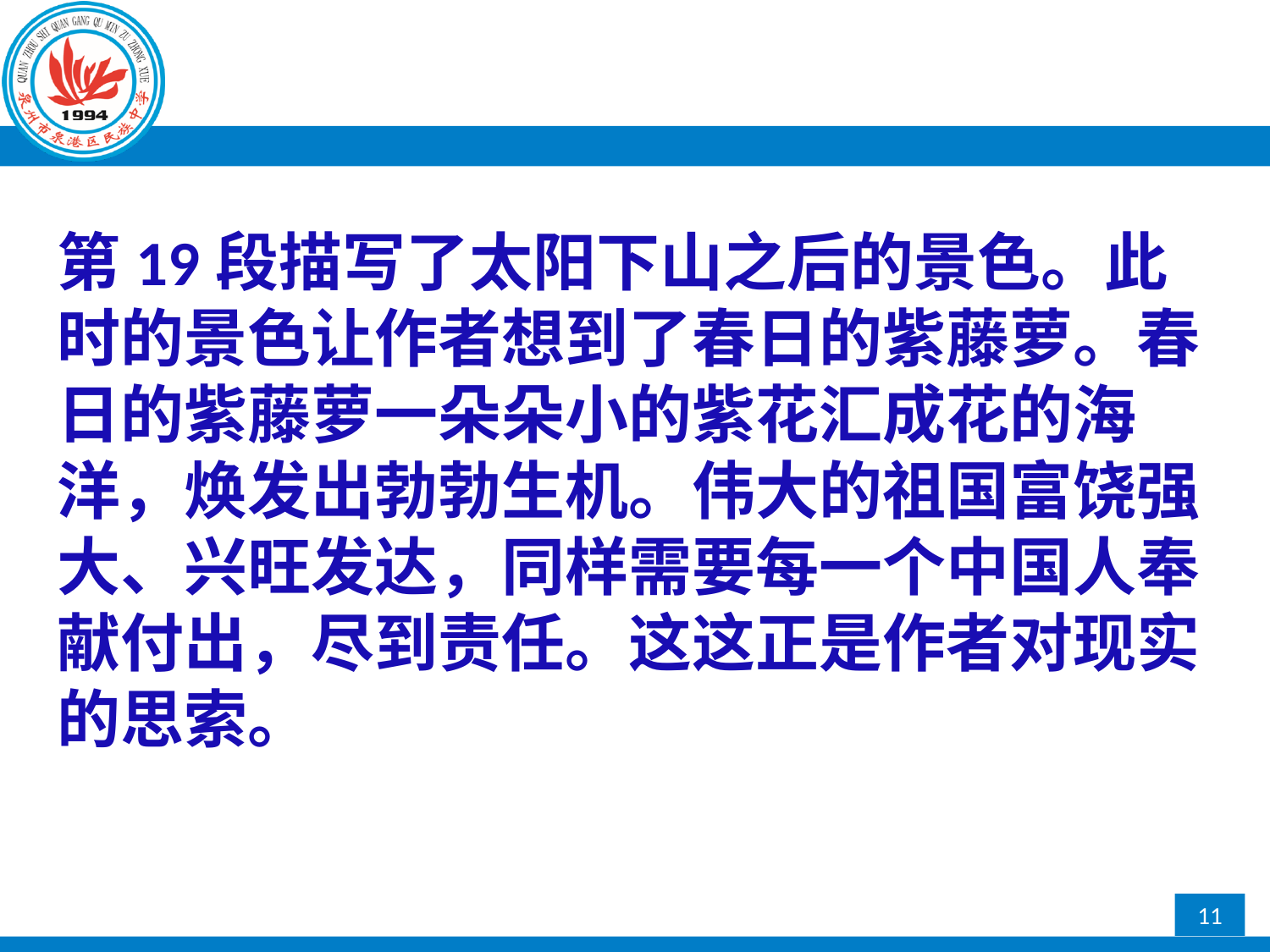

第19段描写了太阳下山之后的景色。此时的景色让作者想到了春日的紫藤萝。春日的紫藤萝一朵朵小的紫花汇成花的海洋，焕发出勃勃生机。伟大的祖国富饶强大、兴旺发达，同样需要每一个中国人奉献付出，尽到责任。这这正是作者对现实的思索。